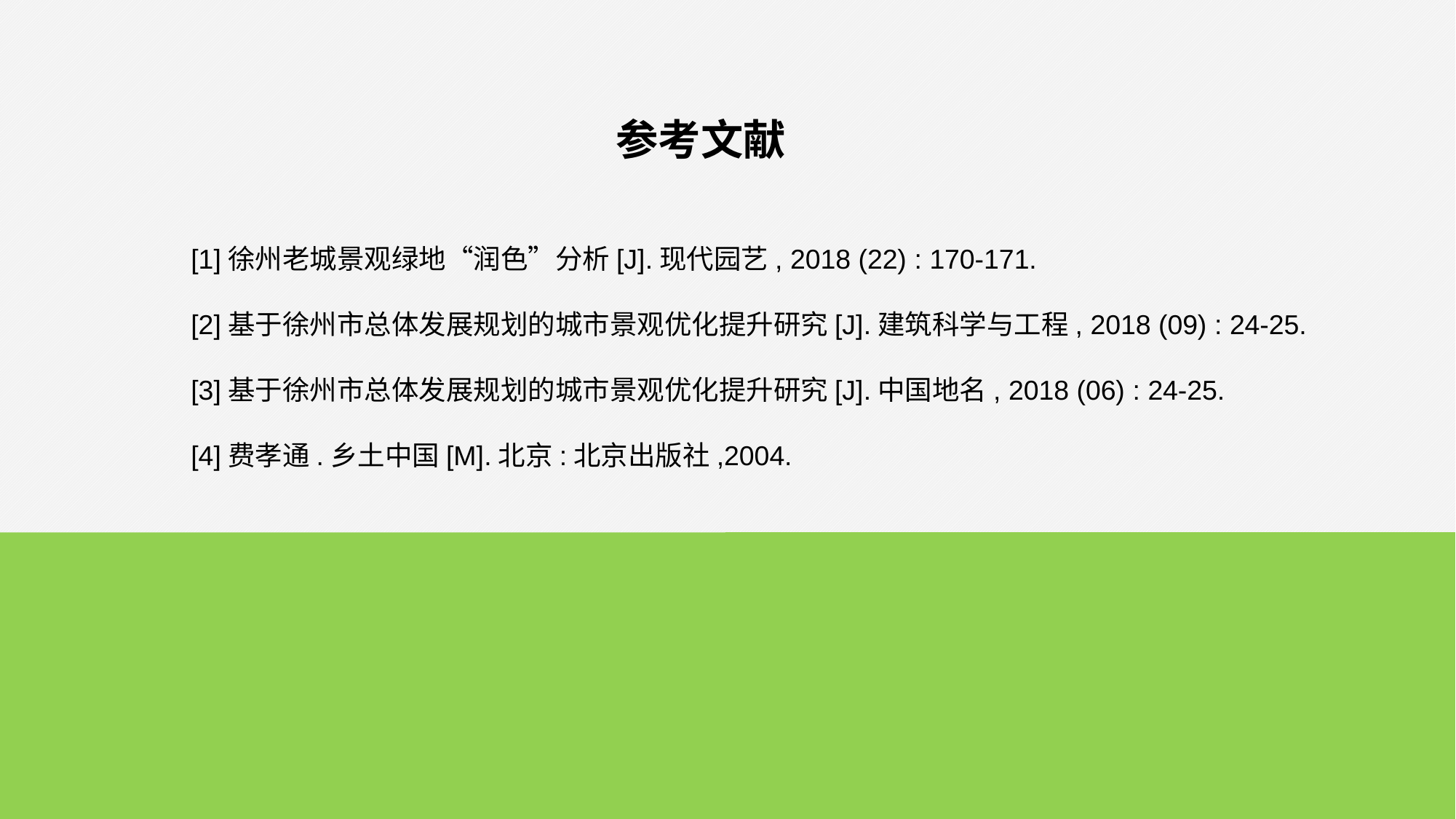

参考文献
[1]徐州老城景观绿地“润色”分析[J].现代园艺, 2018 (22) : 170-171.

[2]基于徐州市总体发展规划的城市景观优化提升研究[J].建筑科学与工程, 2018 (09) : 24-25.

[3]基于徐州市总体发展规划的城市景观优化提升研究[J].中国地名, 2018 (06) : 24-25.

[4]费孝通.乡土中国[M].北京:北京出版社,2004.